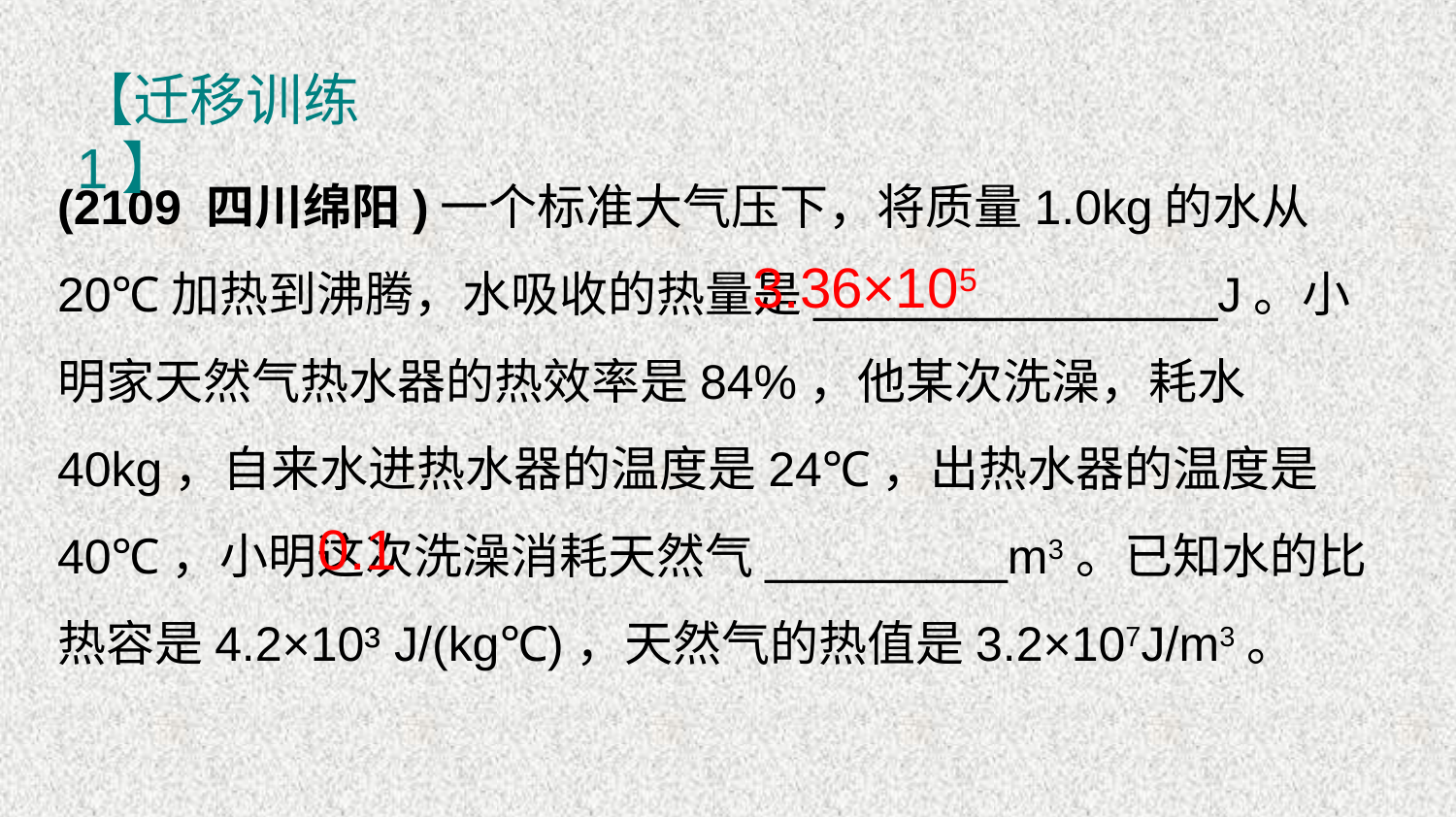

【迁移训练1】
(2109 四川绵阳)一个标准大气压下，将质量1.0kg的水从20℃加热到沸腾，水吸收的热量是_______________J。小明家天然气热水器的热效率是84%，他某次洗澡，耗水40kg，自来水进热水器的温度是24℃，出热水器的温度是40℃，小明这次洗澡消耗天然气_________m3。已知水的比热容是4.2×10³ J/(kg℃)，天然气的热值是3.2×107J/m3。
3.36×105
0.1